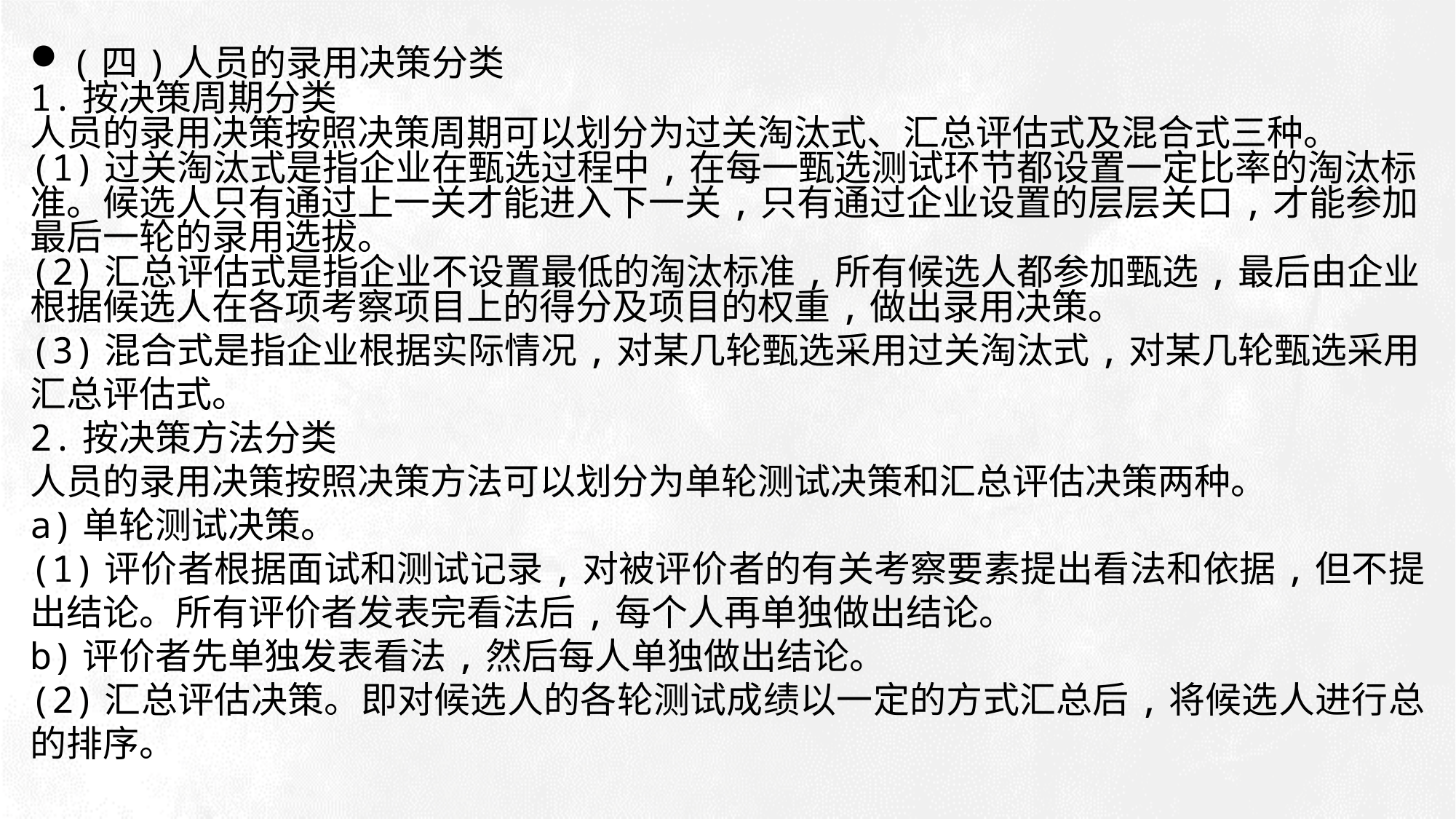

(四)人员的录用决策分类
1.按决策周期分类
人员的录用决策按照决策周期可以划分为过关淘汰式、汇总评估式及混合式三种。
(1)过关淘汰式是指企业在甄选过程中,在每一甄选测试环节都设置一定比率的淘汰标准。候选人只有通过上一关才能进入下一关,只有通过企业设置的层层关口,才能参加最后一轮的录用选拔。
(2)汇总评估式是指企业不设置最低的淘汰标准,所有候选人都参加甄选,最后由企业根据候选人在各项考察项目上的得分及项目的权重,做出录用决策。
(3)混合式是指企业根据实际情况,对某几轮甄选采用过关淘汰式,对某几轮甄选采用汇总评估式。
2.按决策方法分类
人员的录用决策按照决策方法可以划分为单轮测试决策和汇总评估决策两种。
a)单轮测试决策。
(1)评价者根据面试和测试记录,对被评价者的有关考察要素提出看法和依据,但不提出结论。所有评价者发表完看法后,每个人再单独做出结论。
b)评价者先单独发表看法,然后每人单独做出结论。
(2)汇总评估决策。即对候选人的各轮测试成绩以一定的方式汇总后,将候选人进行总的排序。